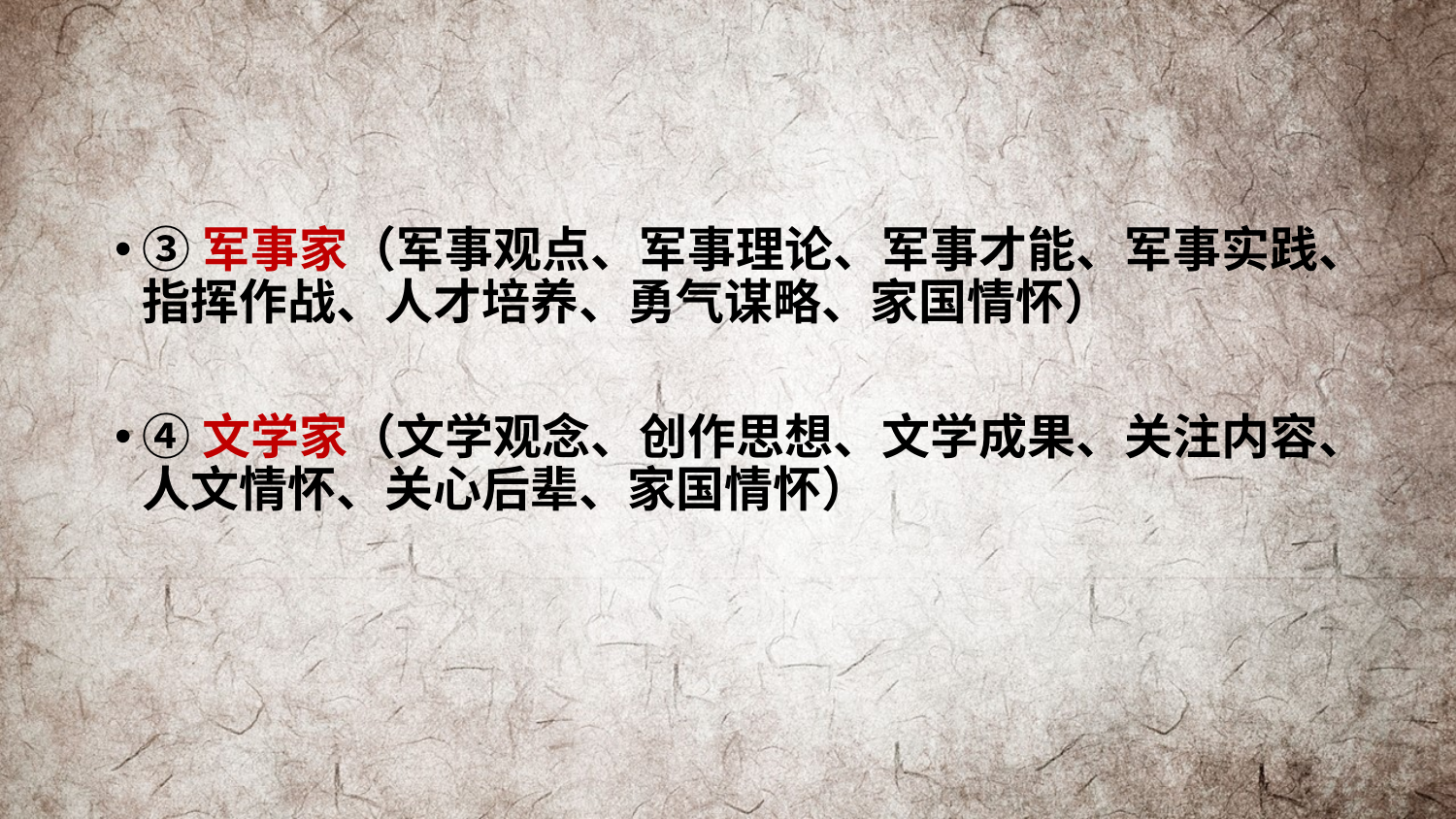

#
③军事家（军事观点、军事理论、军事才能、军事实践、指挥作战、人才培养、勇气谋略、家国情怀）

④文学家（文学观念、创作思想、文学成果、关注内容、人文情怀、关心后辈、家国情怀）